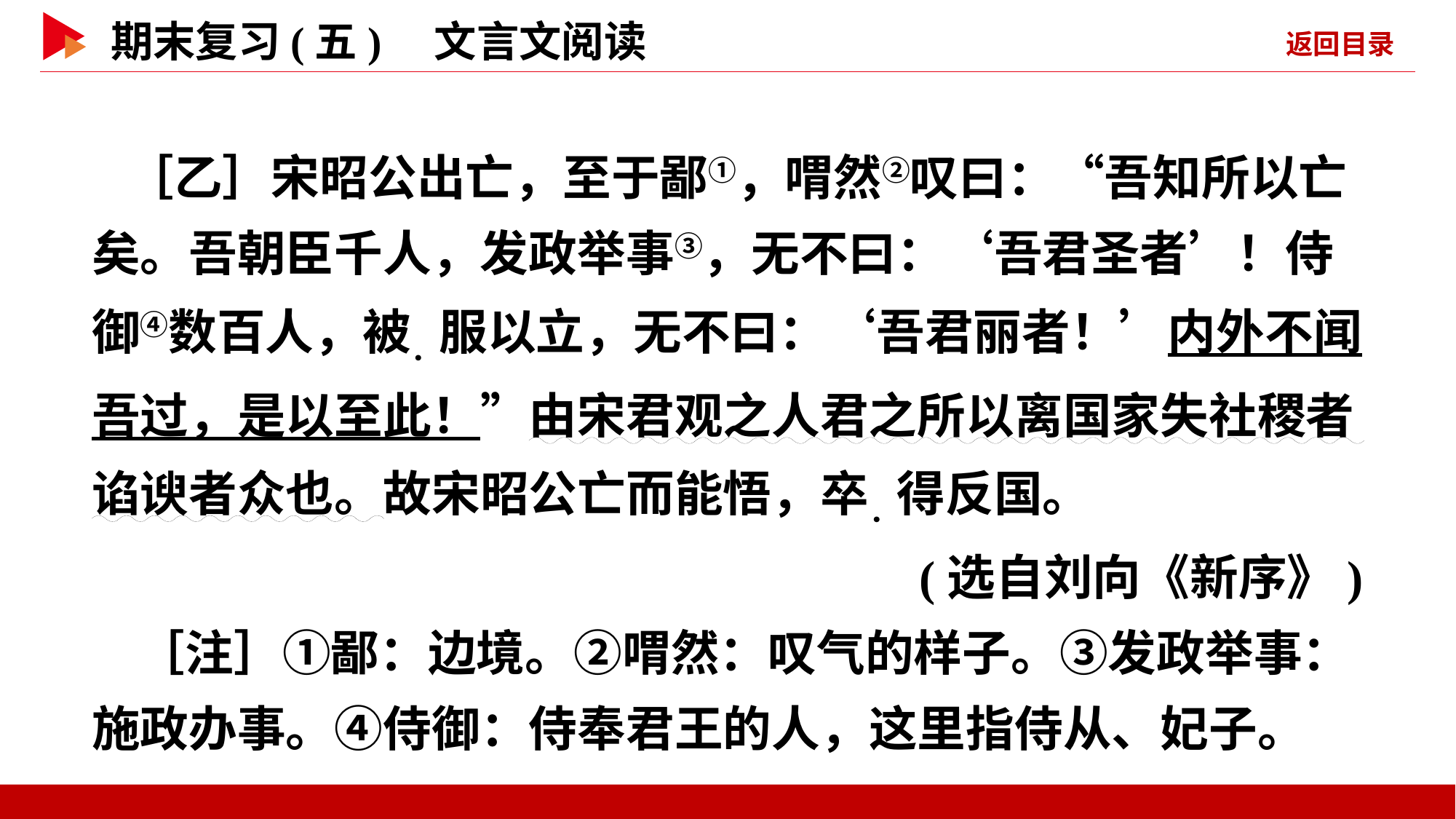

［乙］宋昭公出亡，至于鄙①，喟然②叹曰：“吾知所以亡矣。吾朝臣千人，发政举事③，无不曰：‘吾君圣者’！侍御④数百人，被．服以立，无不曰：‘吾君丽者！’内外不闻吾过，是以至此！”由宋君观之人君之所以离国家失社稷者谄谀者众也。故宋昭公亡而能悟，卒．得反国。
(选自刘向《新序》)
   ［注］①鄙：边境。②喟然：叹气的样子。③发政举事：施政办事。④侍御：侍奉君王的人，这里指侍从、妃子。